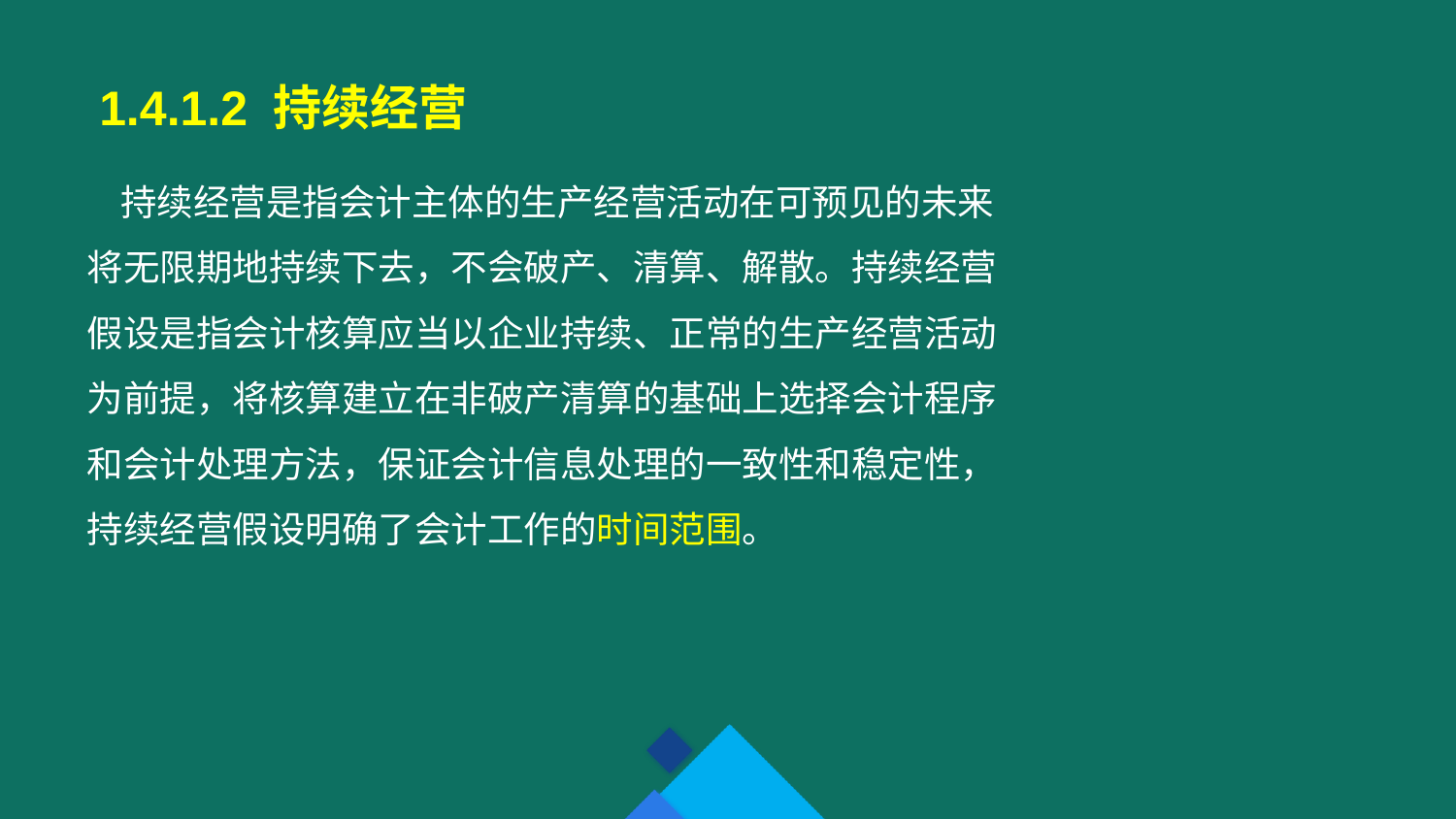

1.4.1.2 持续经营
   持续经营是指会计主体的生产经营活动在可预见的未来将无限期地持续下去，不会破产、清算、解散。持续经营假设是指会计核算应当以企业持续、正常的生产经营活动为前提，将核算建立在非破产清算的基础上选择会计程序和会计处理方法，保证会计信息处理的一致性和稳定性，持续经营假设明确了会计工作的时间范围。